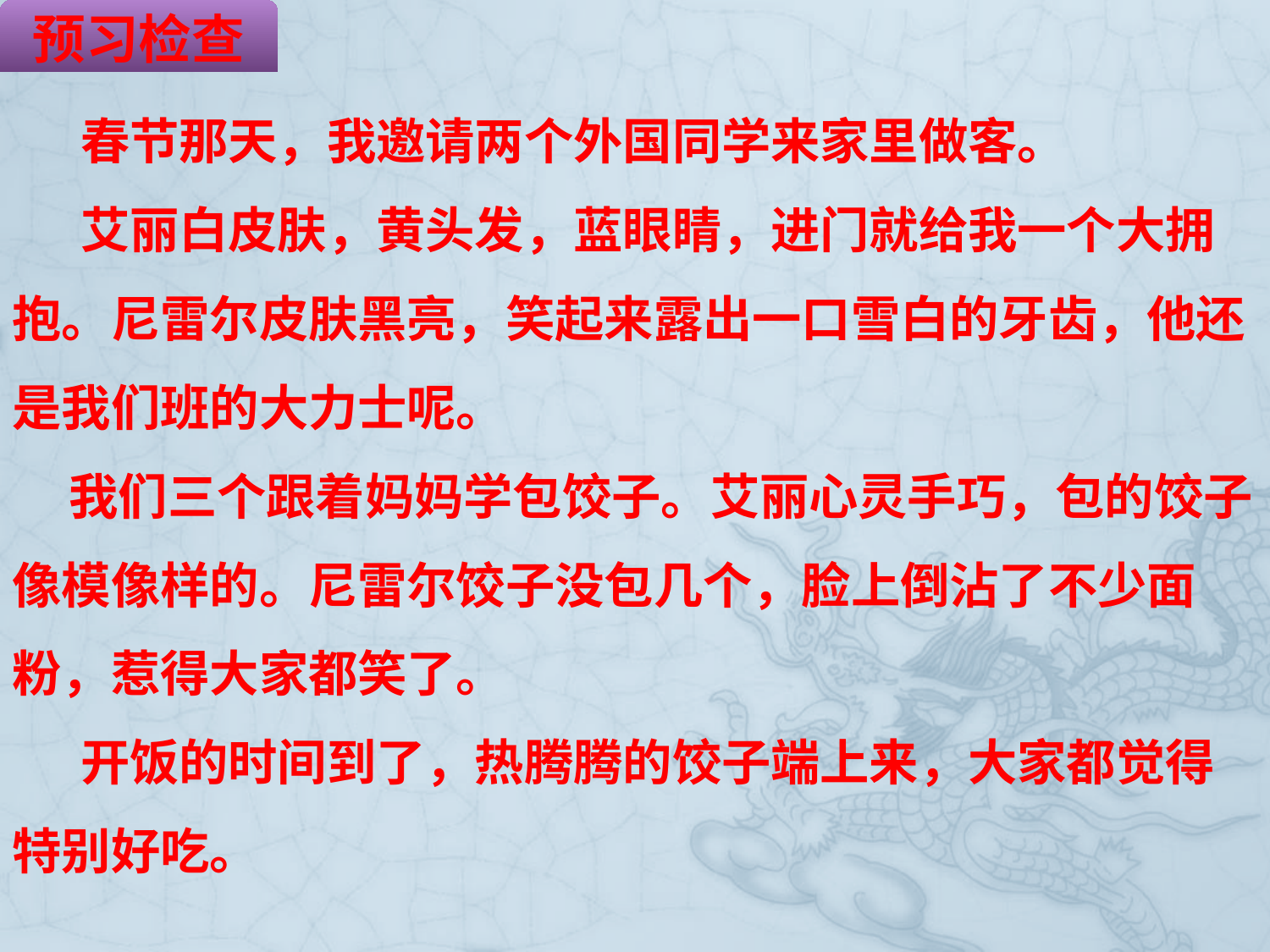

预习检查
     春节那天，我邀请两个外国同学来家里做客。
     艾丽白皮肤，黄头发，蓝眼睛，进门就给我一个大拥抱。尼雷尔皮肤黑亮，笑起来露出一口雪白的牙齿，他还是我们班的大力士呢。
    我们三个跟着妈妈学包饺子。艾丽心灵手巧，包的饺子像模像样的。尼雷尔饺子没包几个，脸上倒沾了不少面粉，惹得大家都笑了。
     开饭的时间到了，热腾腾的饺子端上来，大家都觉得特别好吃。